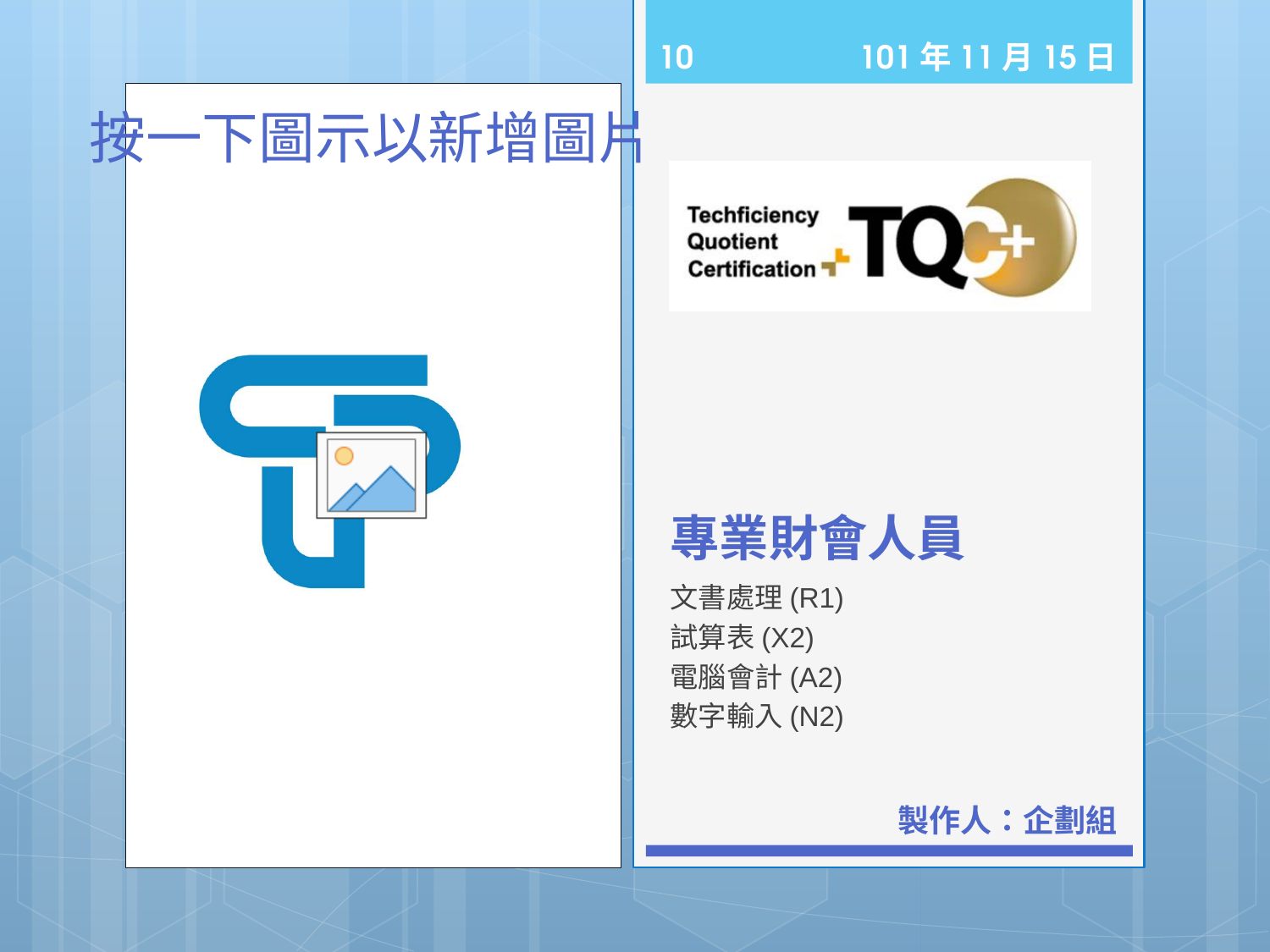

10
101年11月15日

# 專業財會人員
文書處理(R1)
試算表(X2)
電腦會計(A2)
數字輸入(N2)
製作人：企劃組